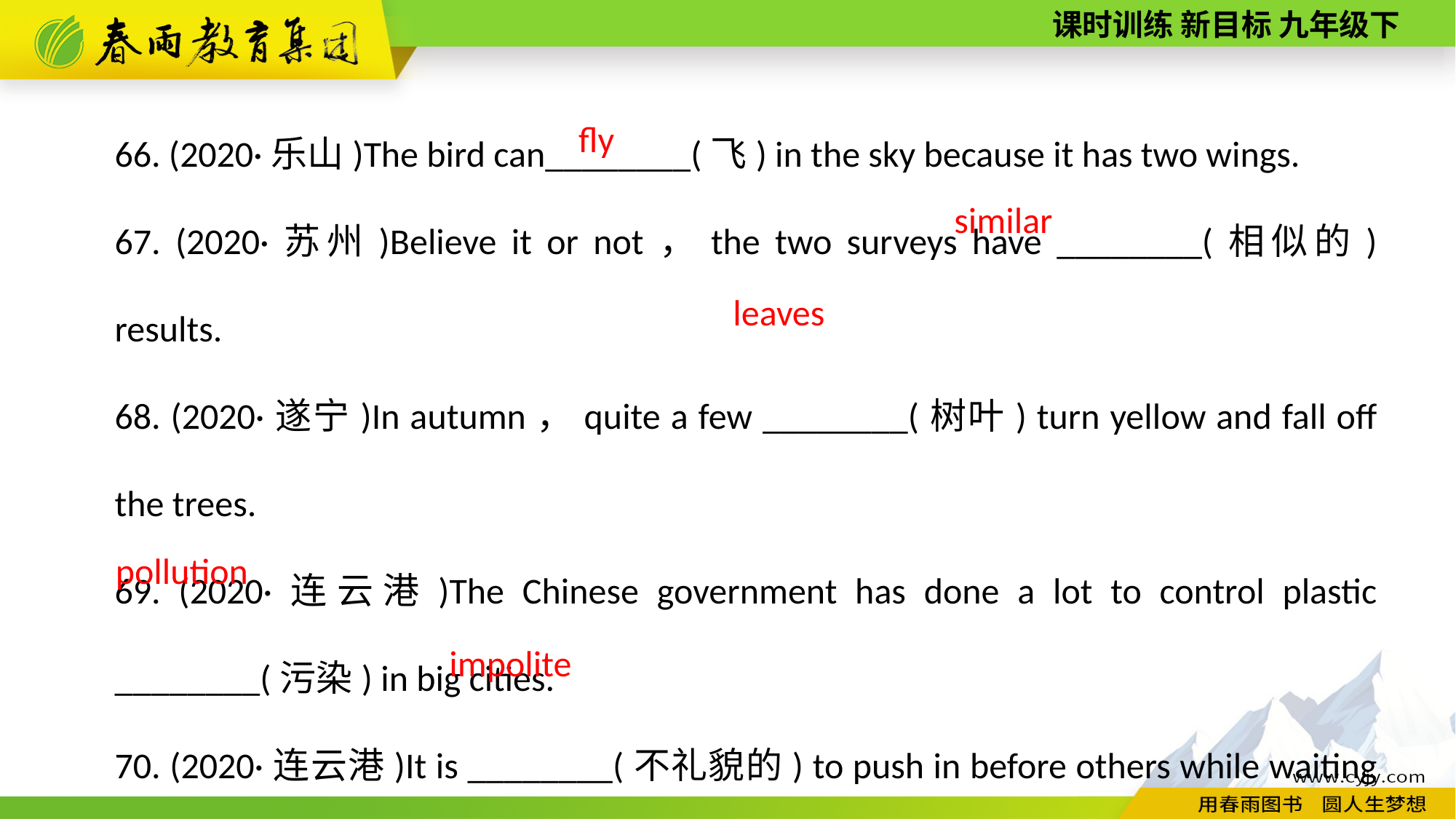

66. (2020·乐山)The bird can________(飞) in the sky because it has two wings.
67. (2020·苏州)Believe it or not，the two surveys have ________(相似的) results.
68. (2020·遂宁)In autumn，quite a few ________(树叶) turn yellow and fall off the trees.
69. (2020·连云港)The Chinese government has done a lot to control plastic ________(污染) in big cities.
70. (2020·连云港)It is ________(不礼貌的) to push in before others while waiting for the bus.
fly
similar
leaves
pollution
impolite